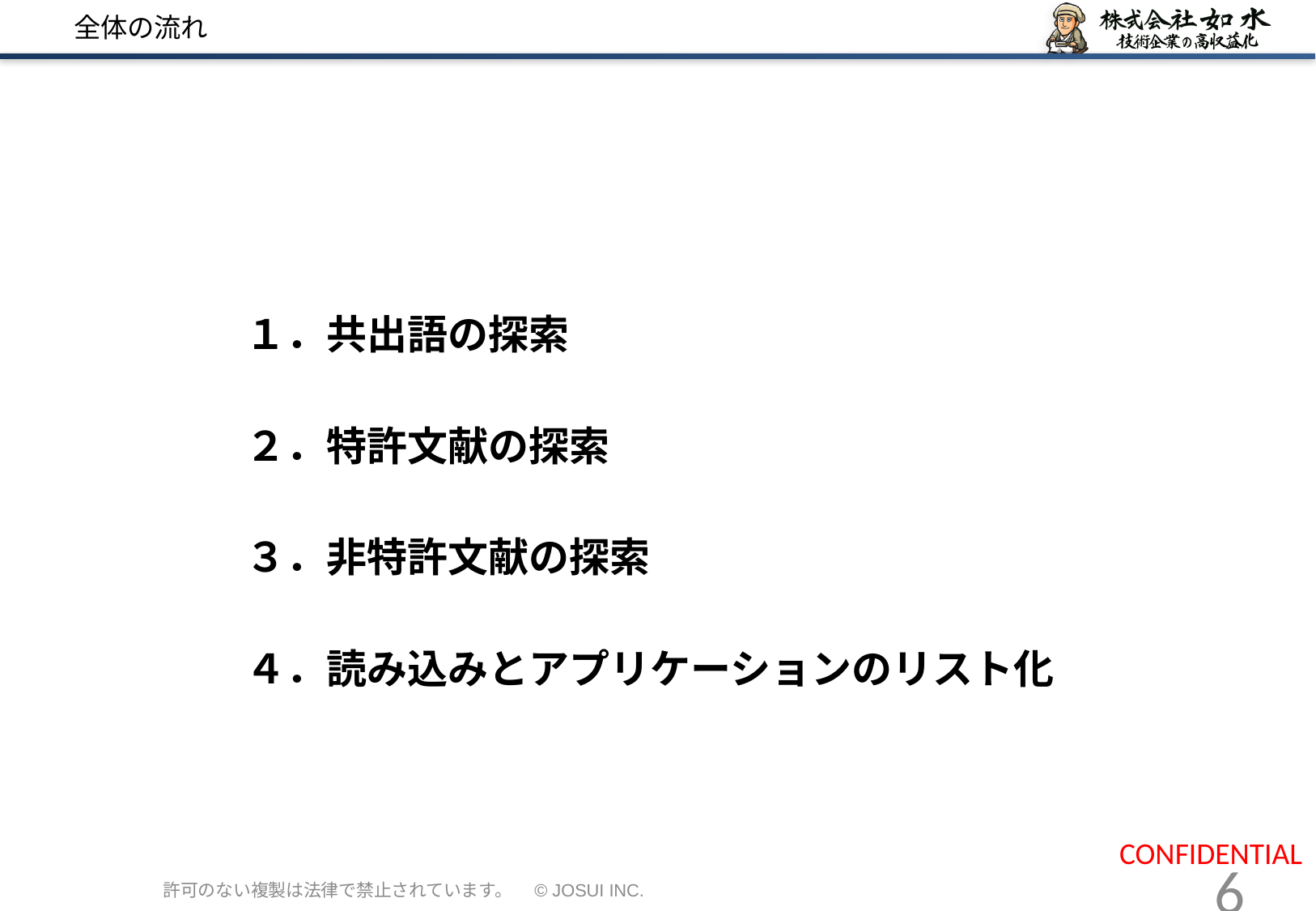

# 全体の流れ
|  |
| --- |
| １．共出語の探索 |
| ２．特許文献の探索 |
| ３．非特許文献の探索 |
| ４．読み込みとアプリケーションのリスト化 |
|  |
|  |
|  |
許可のない複製は法律で禁止されています。　© JOSUI INC.
6